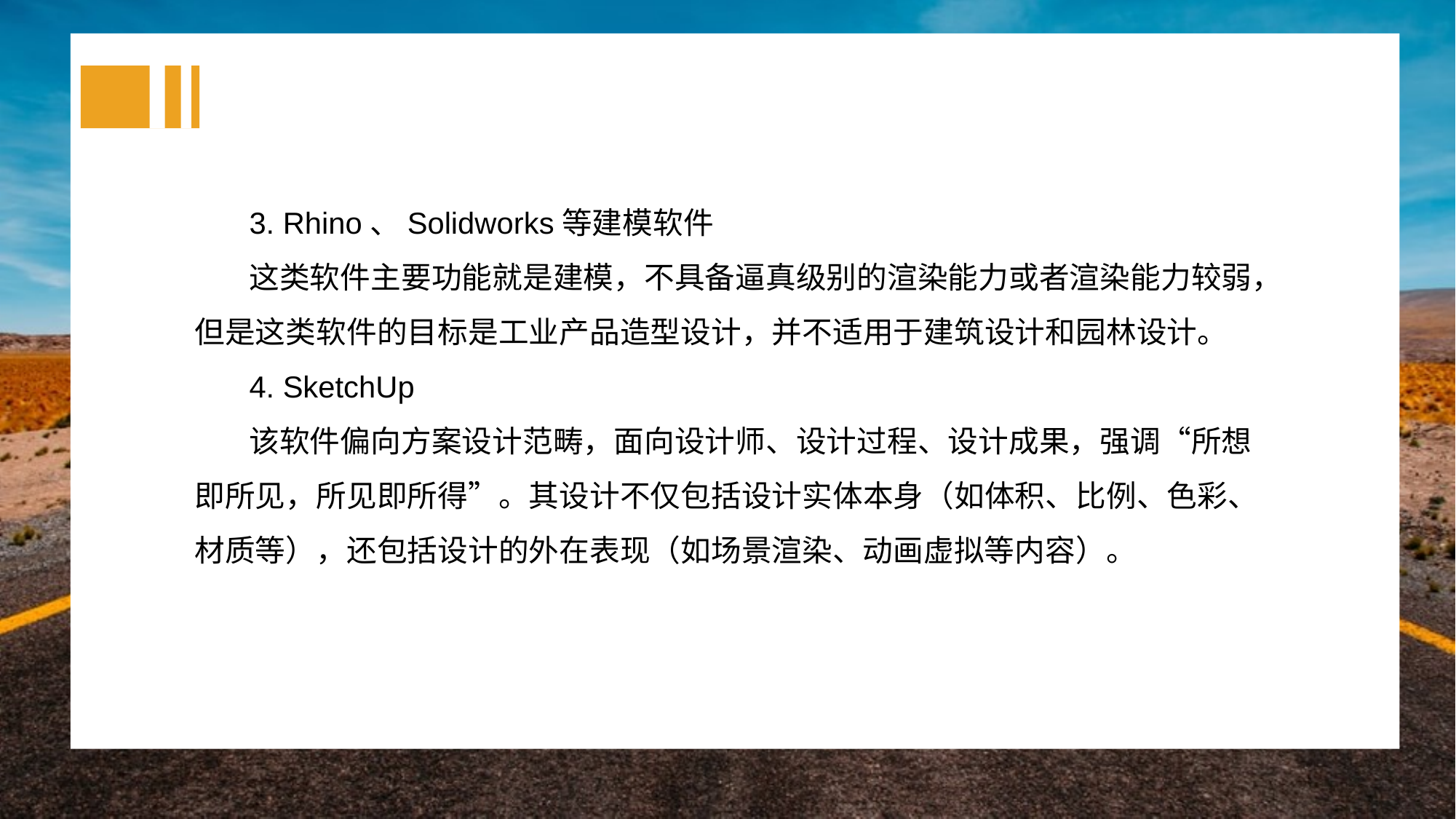

3. Rhino、Solidworks等建模软件
这类软件主要功能就是建模，不具备逼真级别的渲染能力或者渲染能力较弱，但是这类软件的目标是工业产品造型设计，并不适用于建筑设计和园林设计。
4. SketchUp
该软件偏向方案设计范畴，面向设计师、设计过程、设计成果，强调“所想即所见，所见即所得”。其设计不仅包括设计实体本身（如体积、比例、色彩、材质等），还包括设计的外在表现（如场景渲染、动画虚拟等内容）。